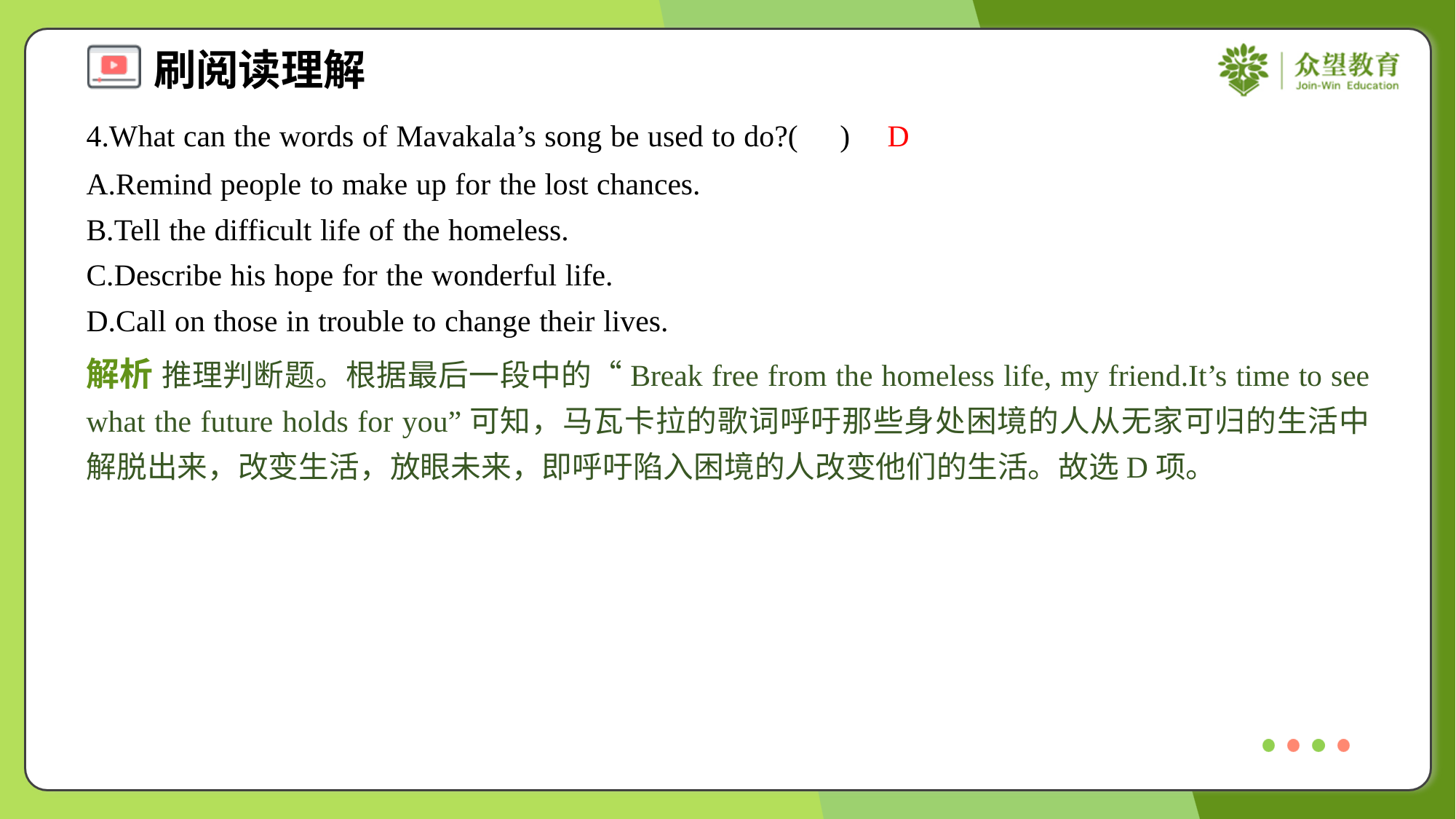

4.What can the words of Mavakala’s song be used to do?(     )
D
A.Remind people to make up for the lost chances.
B.Tell the difficult life of the homeless.
C.Describe his hope for the wonderful life.
D.Call on those in trouble to change their lives.
解析 推理判断题。根据最后一段中的“Break free from the homeless life, my friend.It’s time to see what the future holds for you”可知，马瓦卡拉的歌词呼吁那些身处困境的人从无家可归的生活中解脱出来，改变生活，放眼未来，即呼吁陷入困境的人改变他们的生活。故选D项。